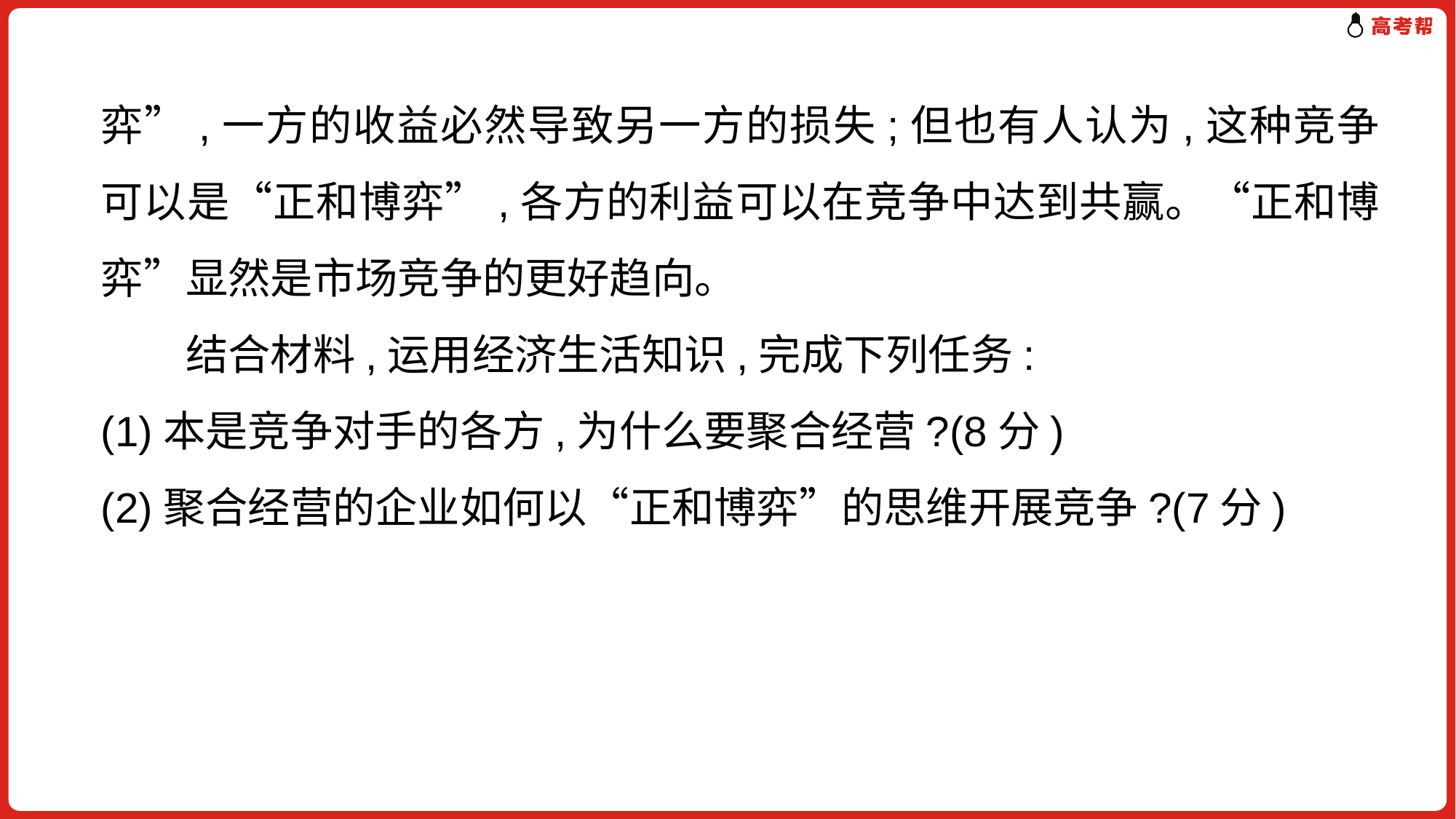

弈”,一方的收益必然导致另一方的损失;但也有人认为,这种竞争可以是“正和博弈”,各方的利益可以在竞争中达到共赢。“正和博弈”显然是市场竞争的更好趋向。
　　结合材料,运用经济生活知识,完成下列任务:
(1)本是竞争对手的各方,为什么要聚合经营?(8分)
(2)聚合经营的企业如何以“正和博弈”的思维开展竞争?(7分)